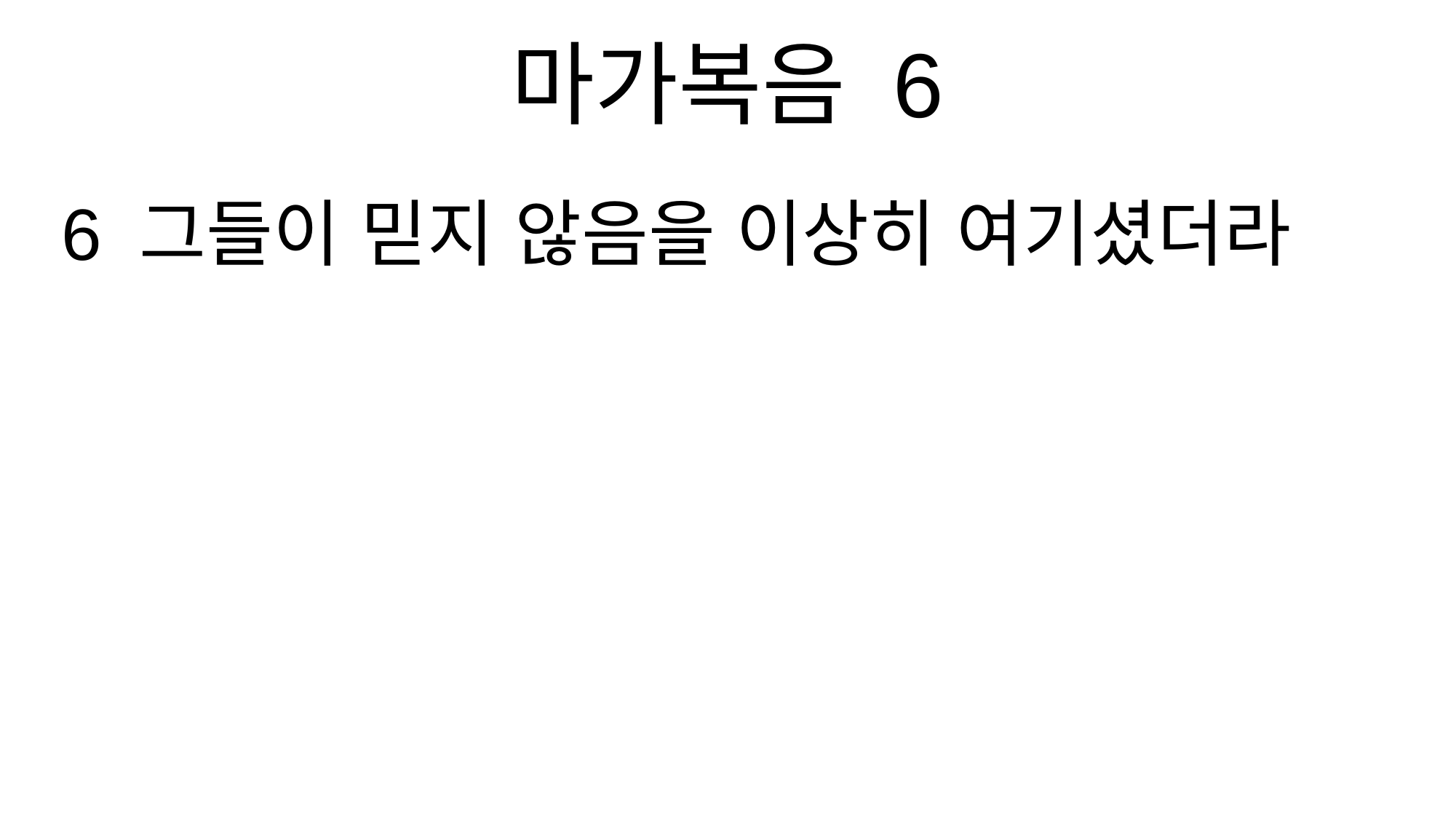

마가복음 6
6 그들이 믿지 않음을 이상히 여기셨더라